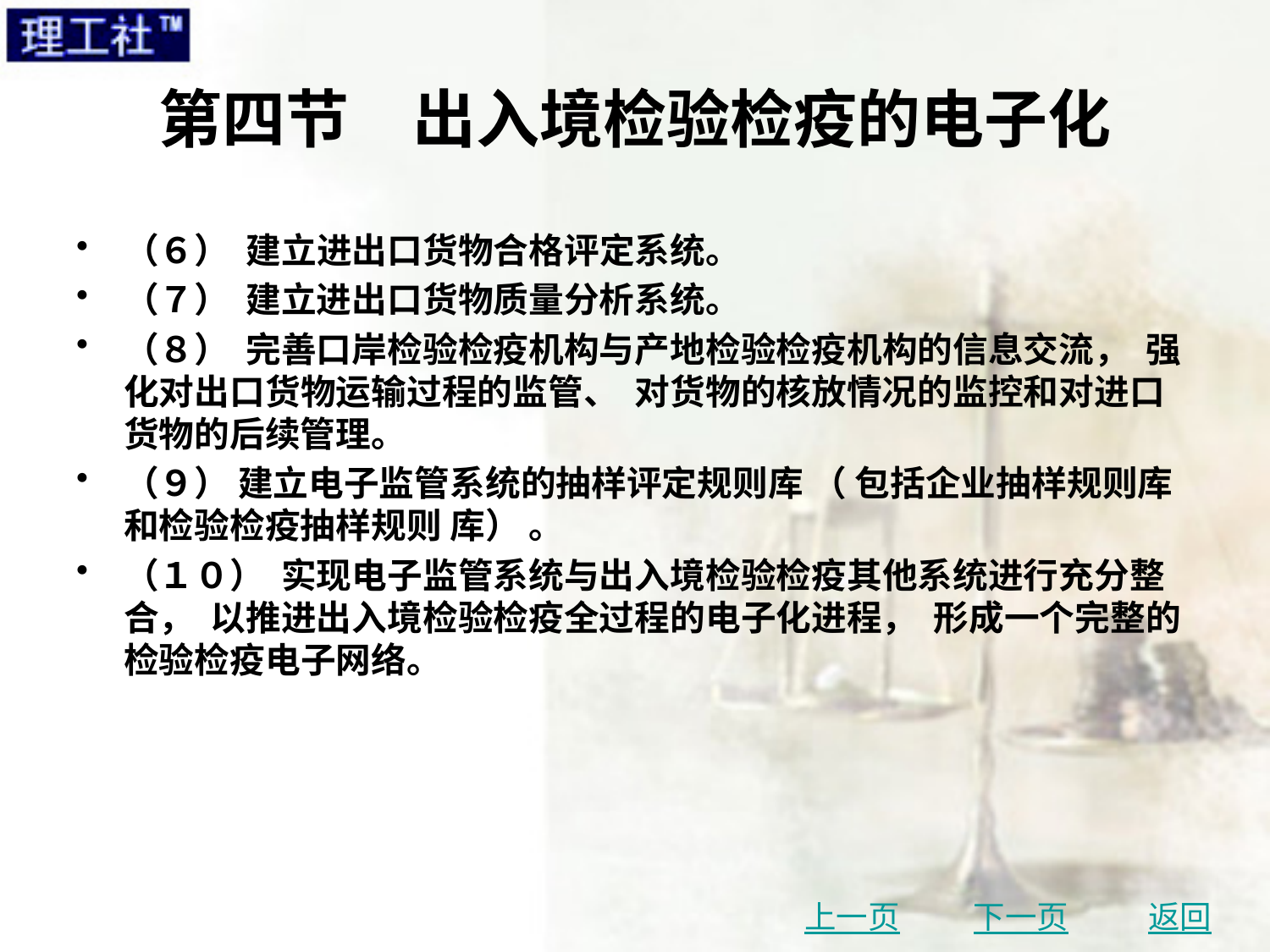

# 第四节　出入境检验检疫的电子化
（６）  建立进出口货物合格评定系统。
（７）  建立进出口货物质量分析系统。
（８）  完善口岸检验检疫机构与产地检验检疫机构的信息交流，  强化对出口货物运输过程的监管、  对货物的核放情况的监控和对进口货物的后续管理。
（９） 建立电子监管系统的抽样评定规则库 （ 包括企业抽样规则库和检验检疫抽样规则 库） 。
（１０）  实现电子监管系统与出入境检验检疫其他系统进行充分整合，  以推进出入境检验检疫全过程的电子化进程，  形成一个完整的检验检疫电子网络。

上一页
下一页
返回